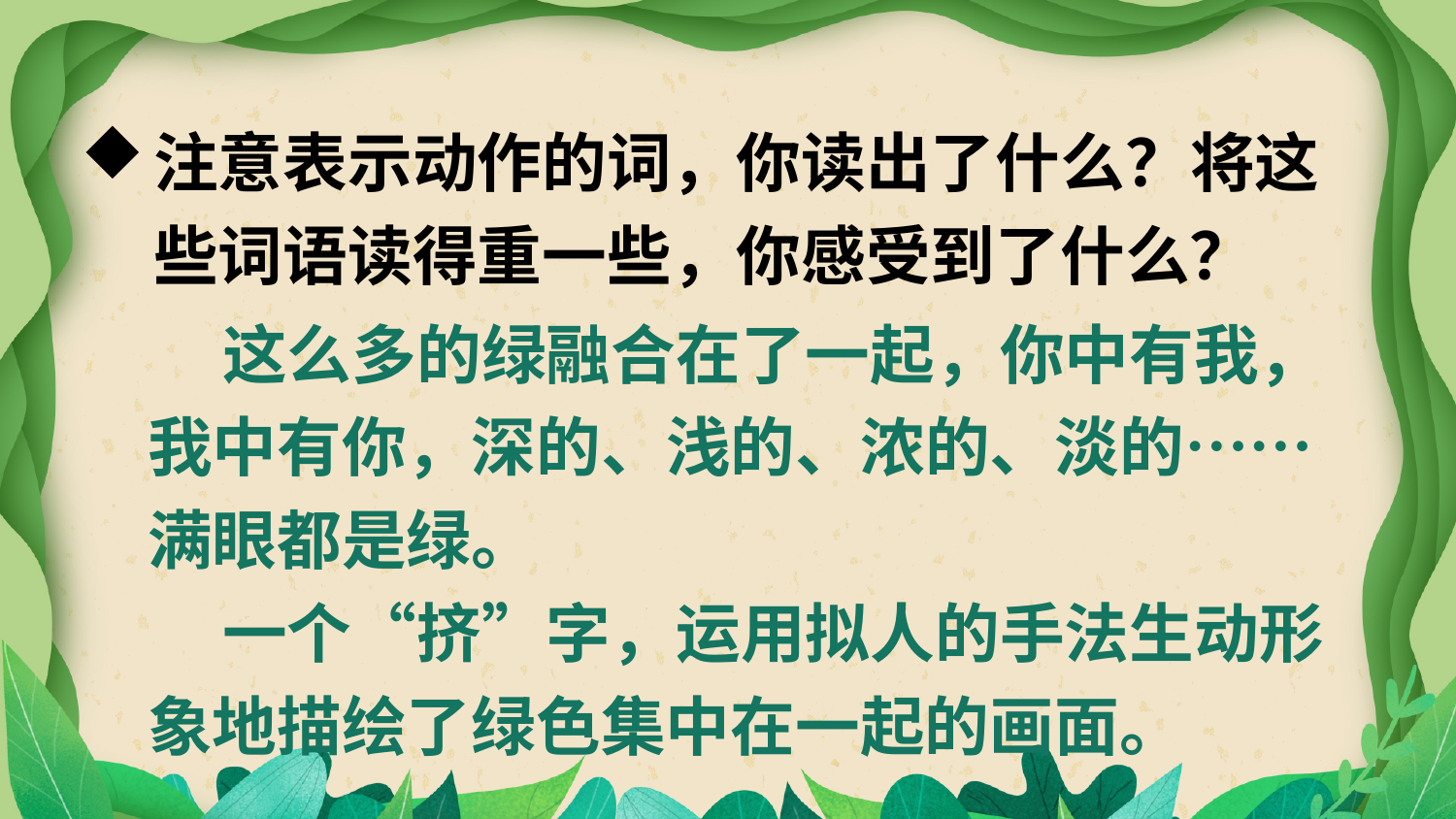

注意表示动作的词，你读出了什么？将这些词语读得重一些，你感受到了什么？
    这么多的绿融合在了一起，你中有我，我中有你，深的、浅的、浓的、淡的……满眼都是绿。
    一个“挤”字，运用拟人的手法生动形象地描绘了绿色集中在一起的画面。